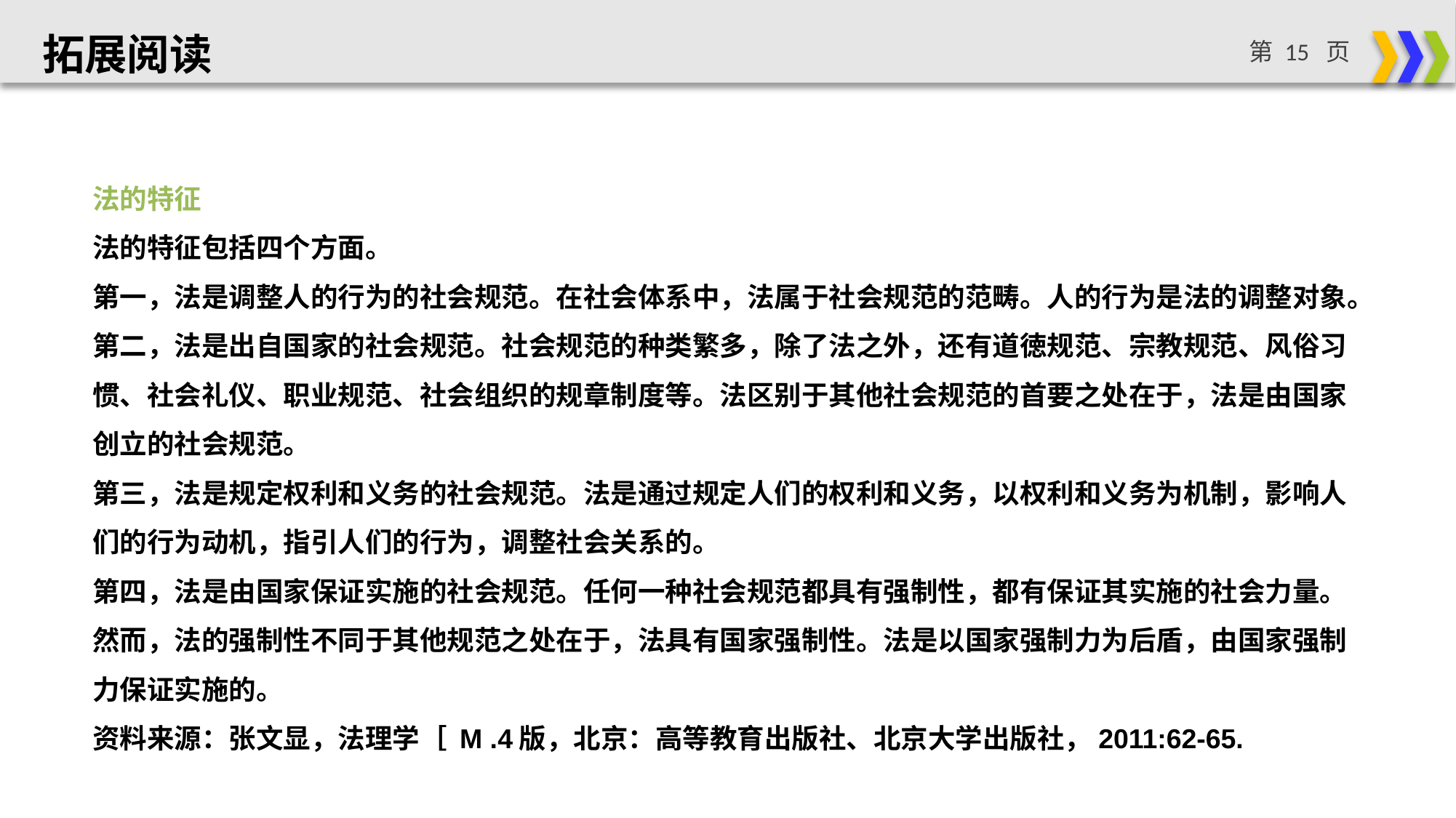

拓展阅读
法的特征
法的特征包括四个方面。
第一，法是调整人的行为的社会规范。在社会体系中，法属于社会规范的范畴。人的行为是法的调整对象。
第二，法是出自国家的社会规范。社会规范的种类繁多，除了法之外，还有道徳规范、宗教规范、风俗习惯、社会礼仪、职业规范、社会组织的规章制度等。法区别于其他社会规范的首要之处在于，法是由国家创立的社会规范。
第三，法是规定权利和义务的社会规范。法是通过规定人们的权利和义务，以权利和义务为机制，影响人们的行为动机，指引人们的行为，调整社会关系的。
第四，法是由国家保证实施的社会规范。任何一种社会规范都具有强制性，都有保证其实施的社会力量。然而，法的强制性不同于其他规范之处在于，法具有国家强制性。法是以国家强制力为后盾，由国家强制力保证实施的。
资料来源：张文显，法理学［ M .4版，北京：高等教育出版社、北京大学出版社，2011:62-65.